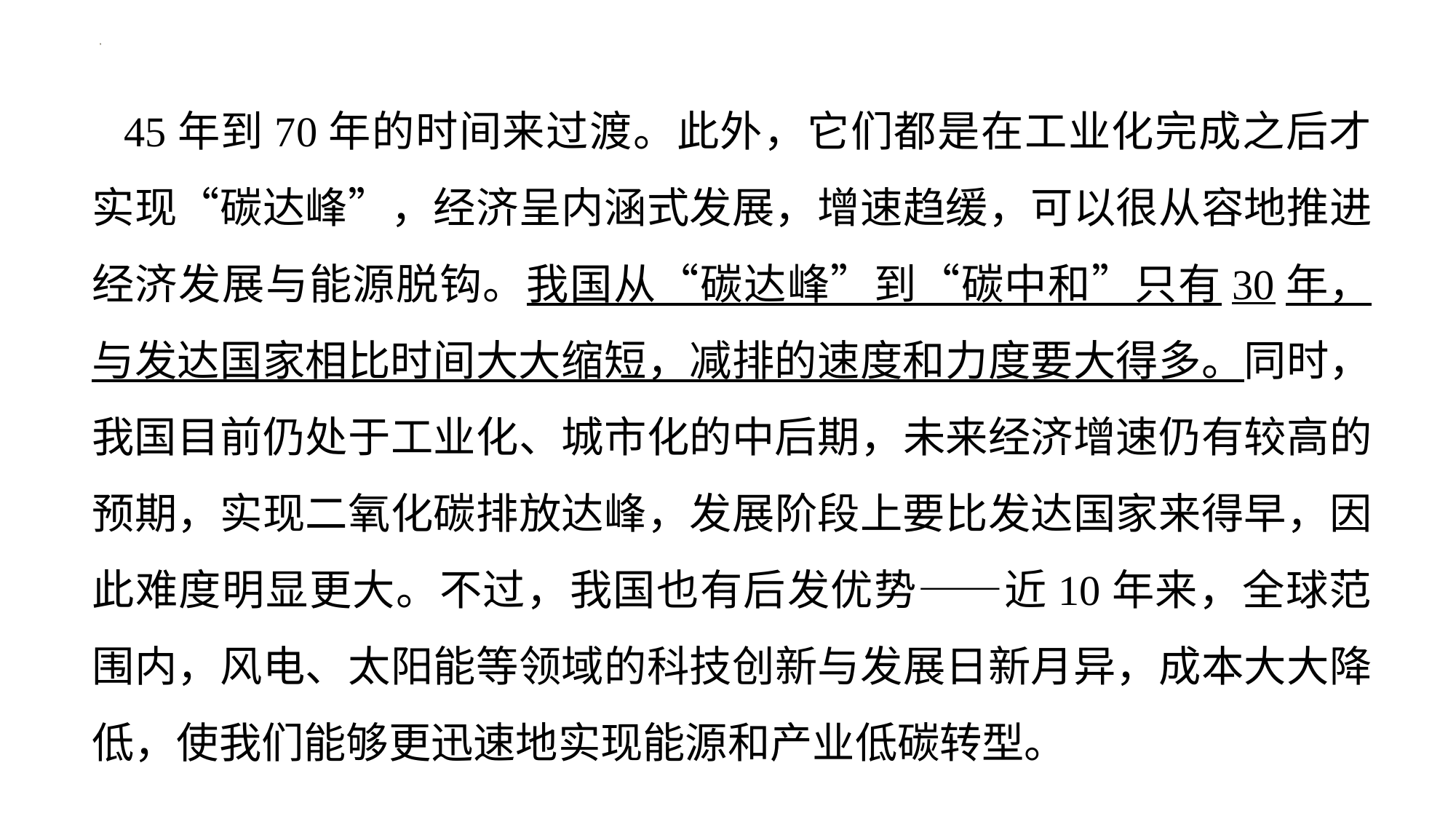

#
45年到70年的时间来过渡。此外，它们都是在工业化完成之后才实现“碳达峰”，经济呈内涵式发展，增速趋缓，可以很从容地推进经济发展与能源脱钩。我国从“碳达峰”到“碳中和”只有30年，与发达国家相比时间大大缩短，减排的速度和力度要大得多。同时，我国目前仍处于工业化、城市化的中后期，未来经济增速仍有较高的预期，实现二氧化碳排放达峰，发展阶段上要比发达国家来得早，因此难度明显更大。不过，我国也有后发优势——近10年来，全球范围内，风电、太阳能等领域的科技创新与发展日新月异，成本大大降低，使我们能够更迅速地实现能源和产业低碳转型。